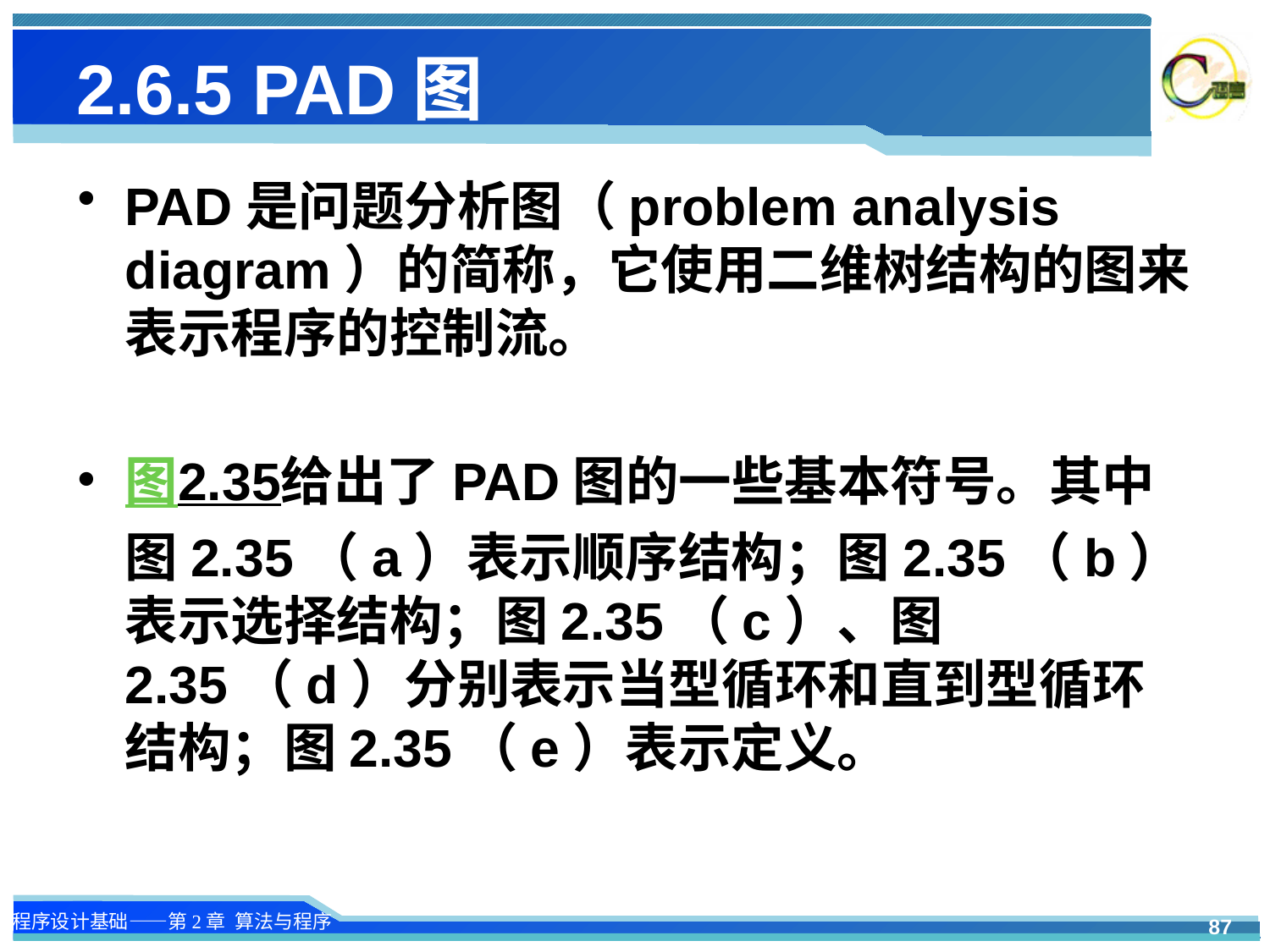

# 2.6.5 PAD图
PAD是问题分析图（problem analysis diagram）的简称，它使用二维树结构的图来表示程序的控制流。

图2.35给出了PAD图的一些基本符号。其中图2.35（a）表示顺序结构；图2.35（b）表示选择结构；图2.35（c）、图2.35（d）分别表示当型循环和直到型循环结构；图2.35（e）表示定义。
87